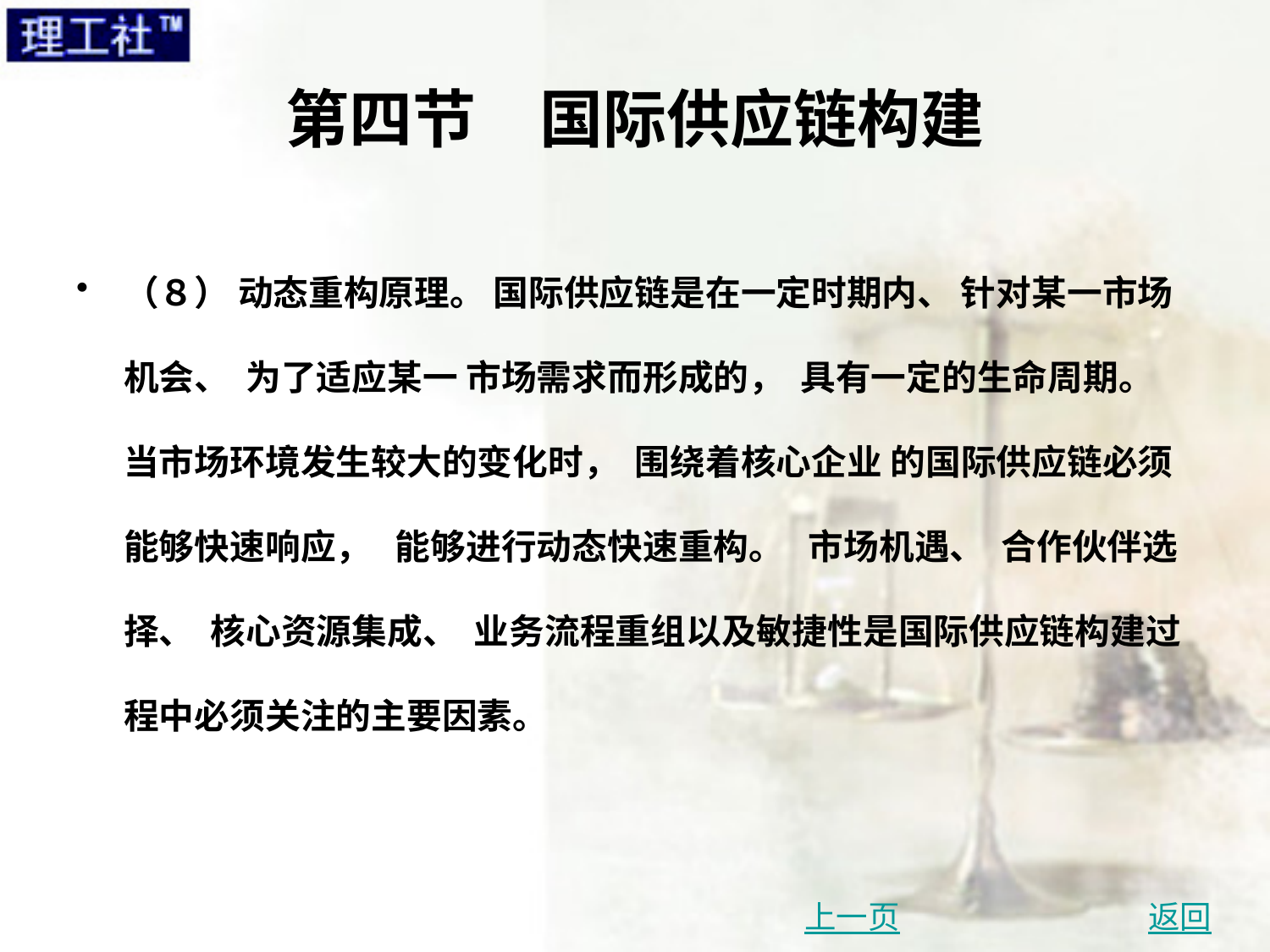

# 第四节　国际供应链构建
（８） 动态重构原理。 国际供应链是在一定时期内、 针对某一市场机会、  为了适应某一 市场需求而形成的，  具有一定的生命周期。  当市场环境发生较大的变化时，  围绕着核心企业 的国际供应链必须能够快速响应，   能够进行动态快速重构。   市场机遇、  合作伙伴选择、  核心资源集成、  业务流程重组以及敏捷性是国际供应链构建过程中必须关注的主要因素。

上一页
返回